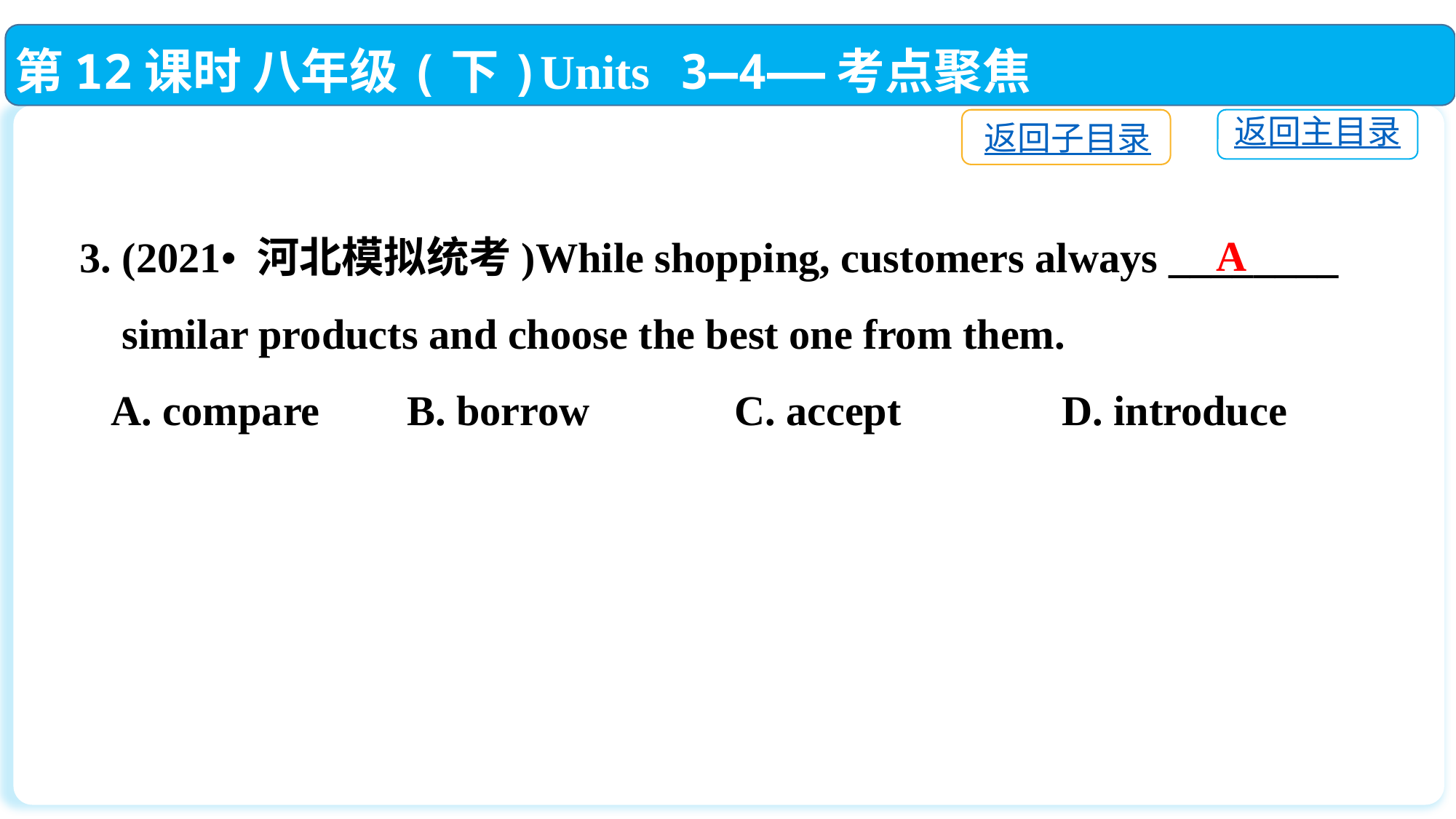

第12课时 八年级(下)Units 3—4——考点聚焦

返回子目录
返回主目录
3. (2021• 河北模拟统考)While shopping, customers always ________
    similar products and choose the best one from them.
   A. compare	B. borrow		C. accept		D. introduce
A